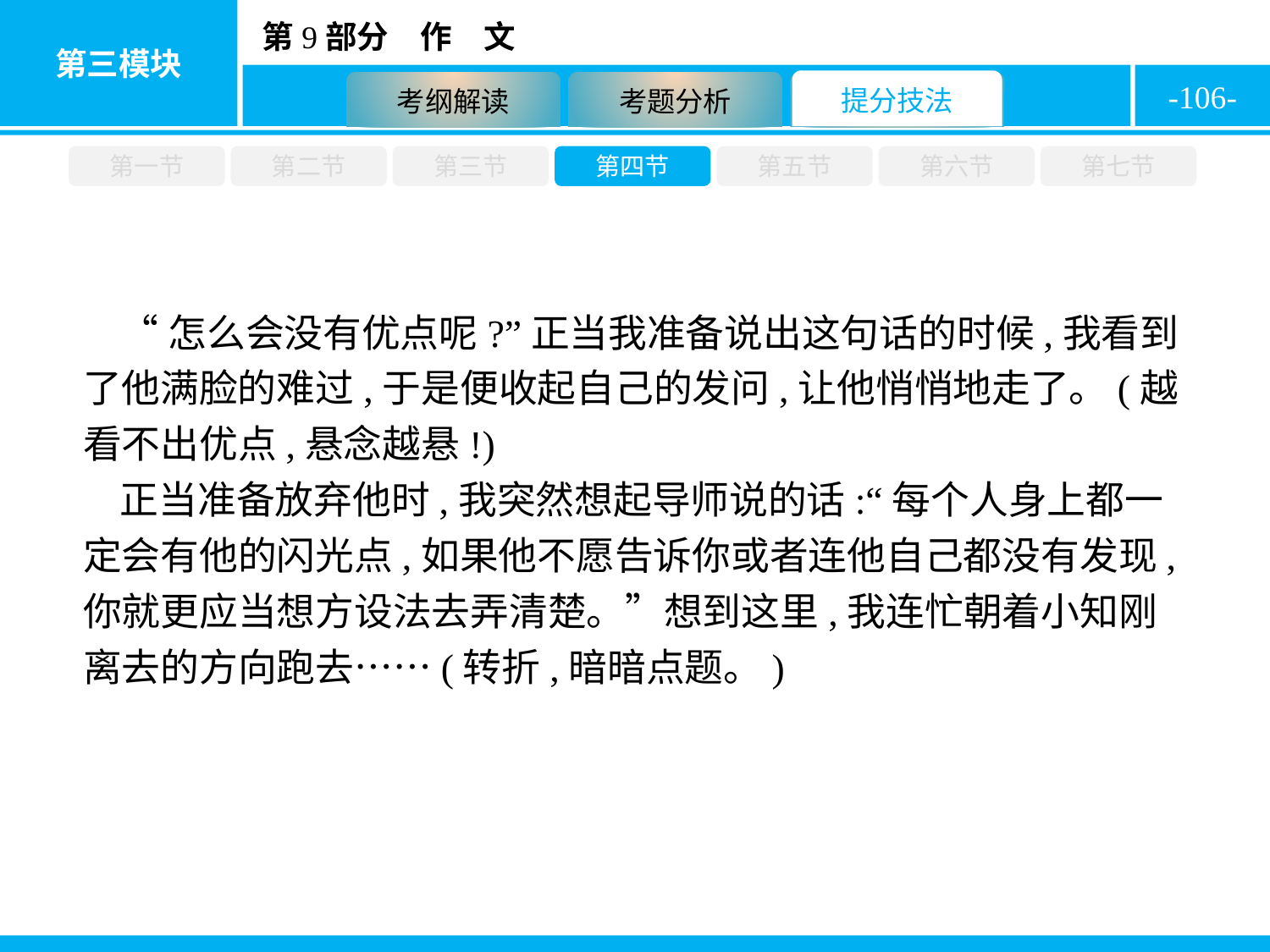

-106-
第一节
第二节
第三节
第四节
第五节
第六节
第七节
“怎么会没有优点呢?”正当我准备说出这句话的时候,我看到了他满脸的难过,于是便收起自己的发问,让他悄悄地走了。(越看不出优点,悬念越悬!)
正当准备放弃他时,我突然想起导师说的话:“每个人身上都一定会有他的闪光点,如果他不愿告诉你或者连他自己都没有发现,你就更应当想方设法去弄清楚。”想到这里,我连忙朝着小知刚离去的方向跑去……(转折,暗暗点题。)